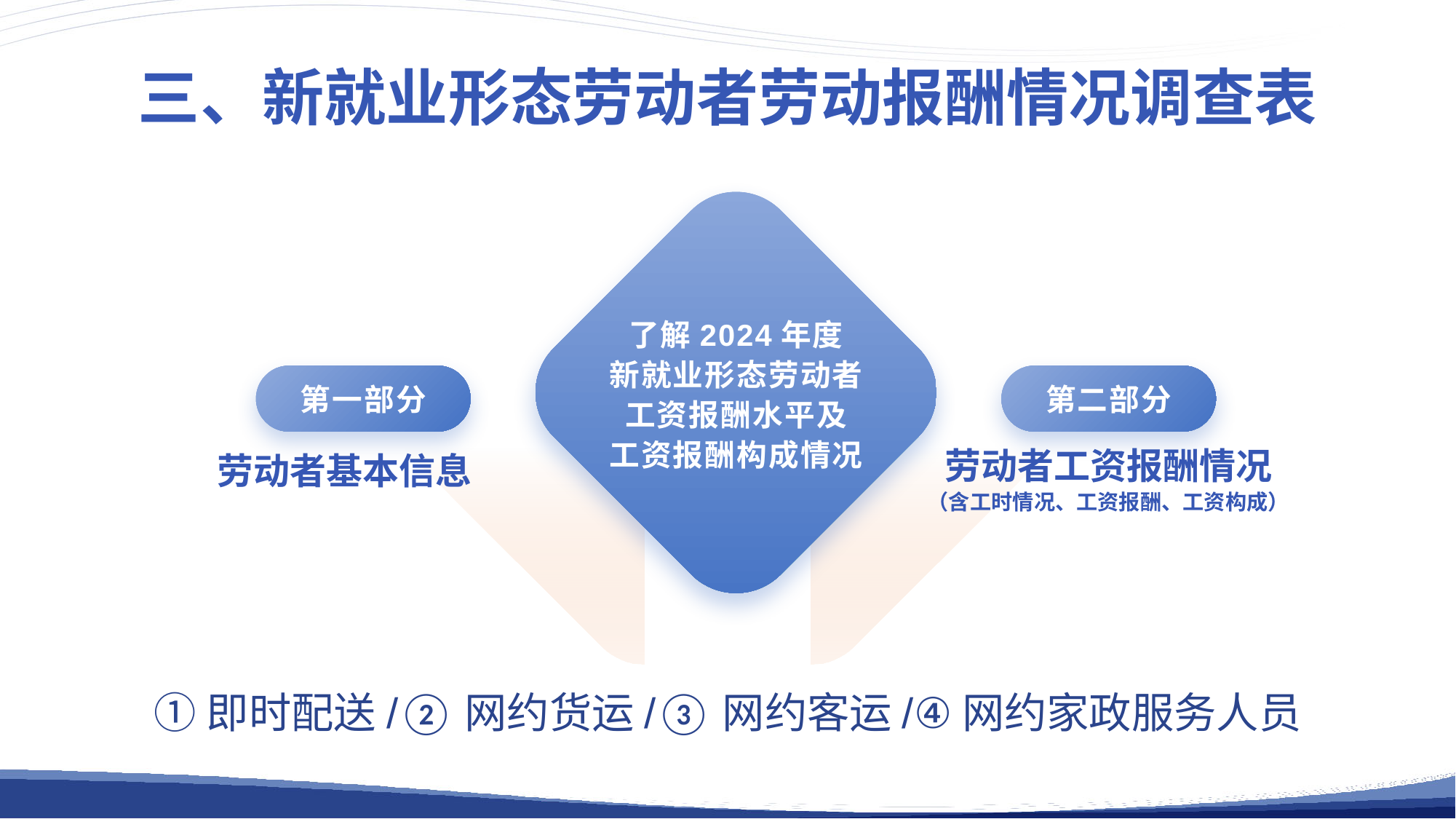

三、新就业形态劳动者劳动报酬情况调查表

了解2024年度
新就业形态劳动者
工资报酬水平及
工资报酬构成情况
第一部分
第二部分
劳动者工资报酬情况
（含工时情况、工资报酬、工资构成）
劳动者基本信息
①即时配送/②网约货运/③网约客运/④网约家政服务人员